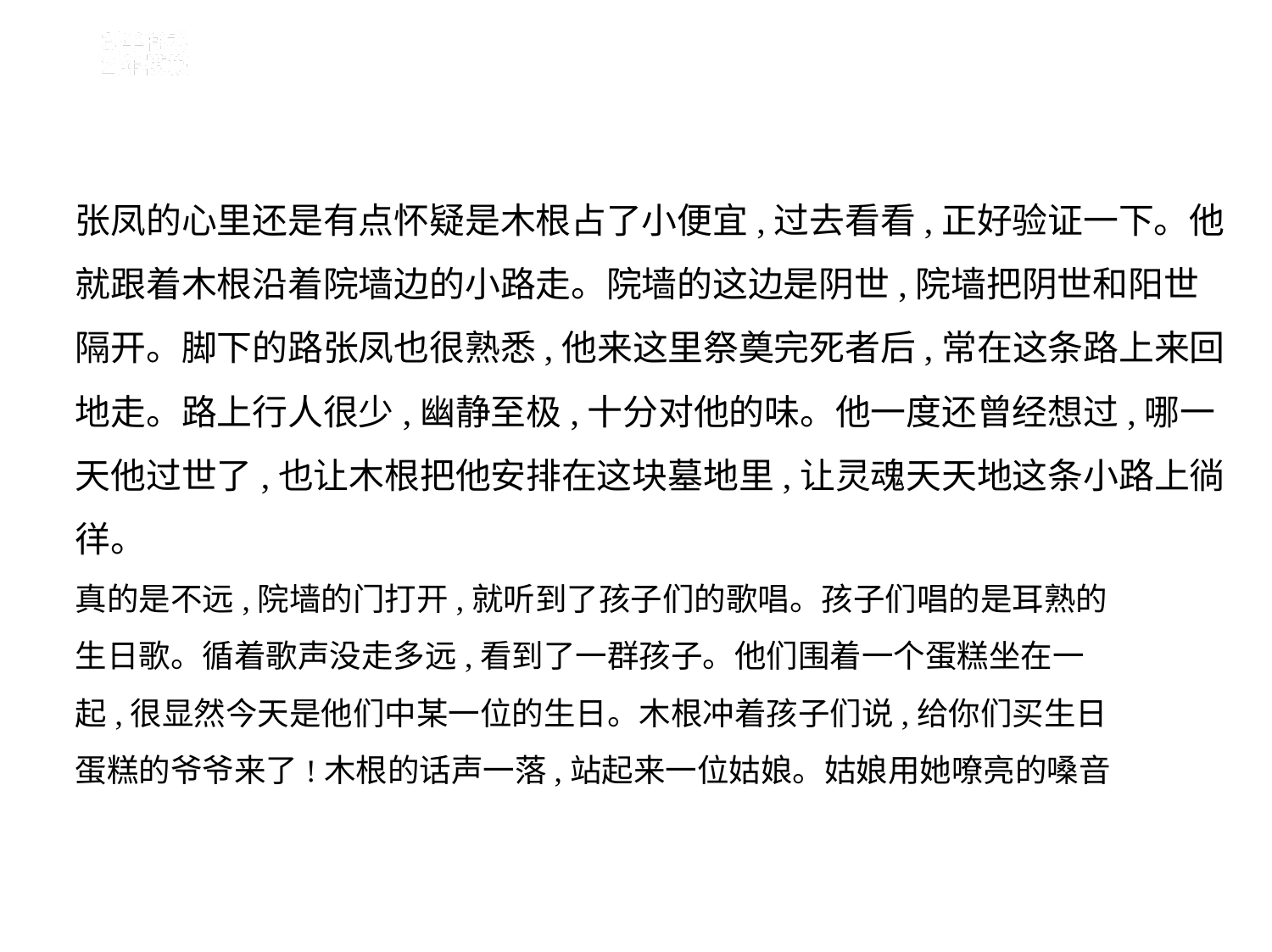

张凤的心里还是有点怀疑是木根占了小便宜,过去看看,正好验证一下。他
就跟着木根沿着院墙边的小路走。院墙的这边是阴世,院墙把阴世和阳世
隔开。脚下的路张凤也很熟悉,他来这里祭奠完死者后,常在这条路上来回
地走。路上行人很少,幽静至极,十分对他的味。他一度还曾经想过,哪一
天他过世了,也让木根把他安排在这块墓地里,让灵魂天天地这条小路上徜
徉。
真的是不远,院墙的门打开,就听到了孩子们的歌唱。孩子们唱的是耳熟的
生日歌。循着歌声没走多远,看到了一群孩子。他们围着一个蛋糕坐在一
起,很显然今天是他们中某一位的生日。木根冲着孩子们说,给你们买生日
蛋糕的爷爷来了!木根的话声一落,站起来一位姑娘。姑娘用她嘹亮的嗓音